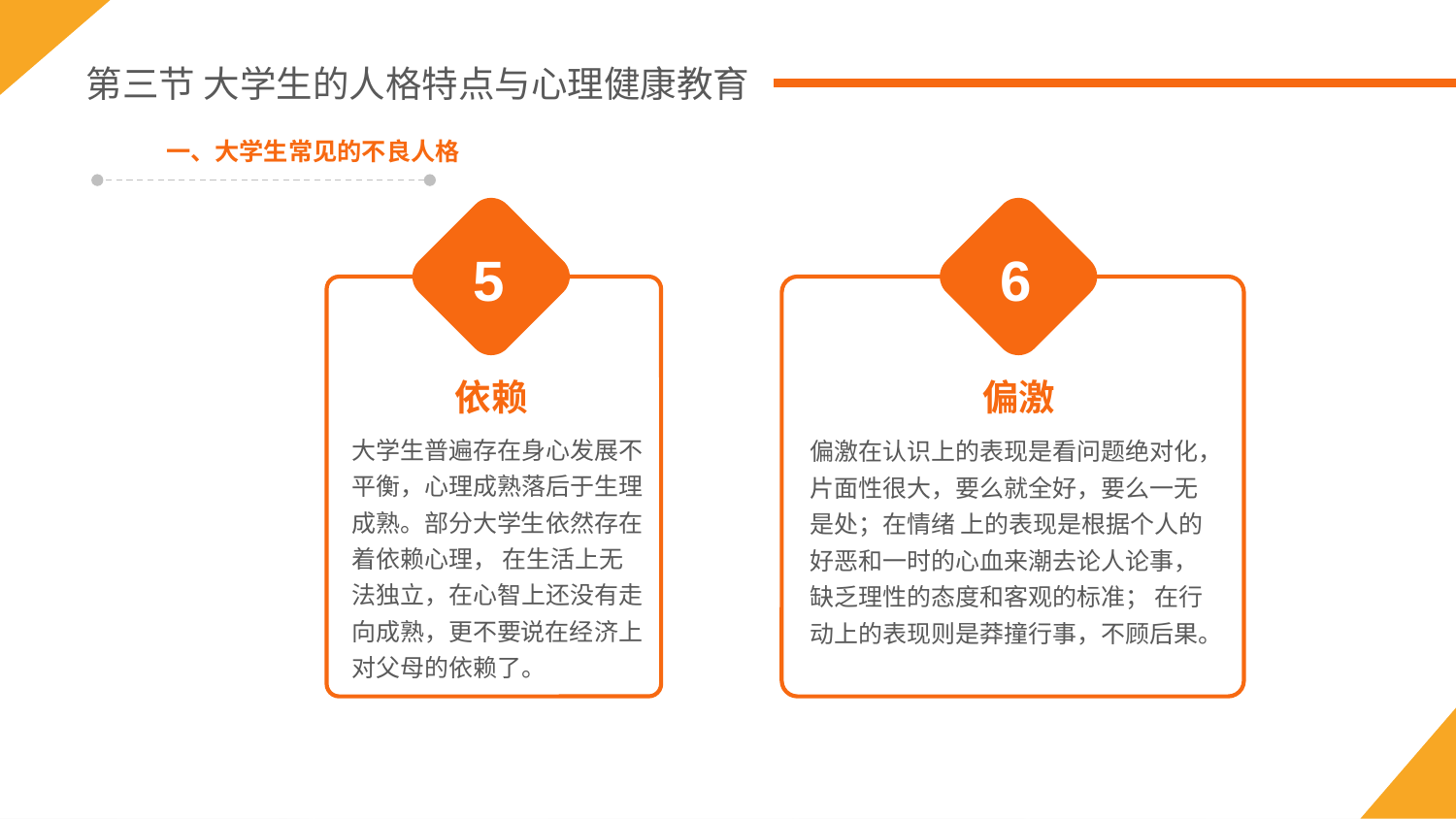

第三节 大学生的人格特点与心理健康教育
一、大学生常见的不良人格

依赖
大学生普遍存在身心发展不平衡，心理成熟落后于生理成熟。部分大学生依然存在着依赖心理， 在生活上无法独立，在心智上还没有走向成熟，更不要说在经济上对父母的依赖了。
5

偏激
偏激在认识上的表现是看问题绝对化，片面性很大，要么就全好，要么一无是处；在情绪 上的表现是根据个人的好恶和一时的心血来潮去论人论事，缺乏理性的态度和客观的标准； 在行动上的表现则是莽撞行事，不顾后果。
6